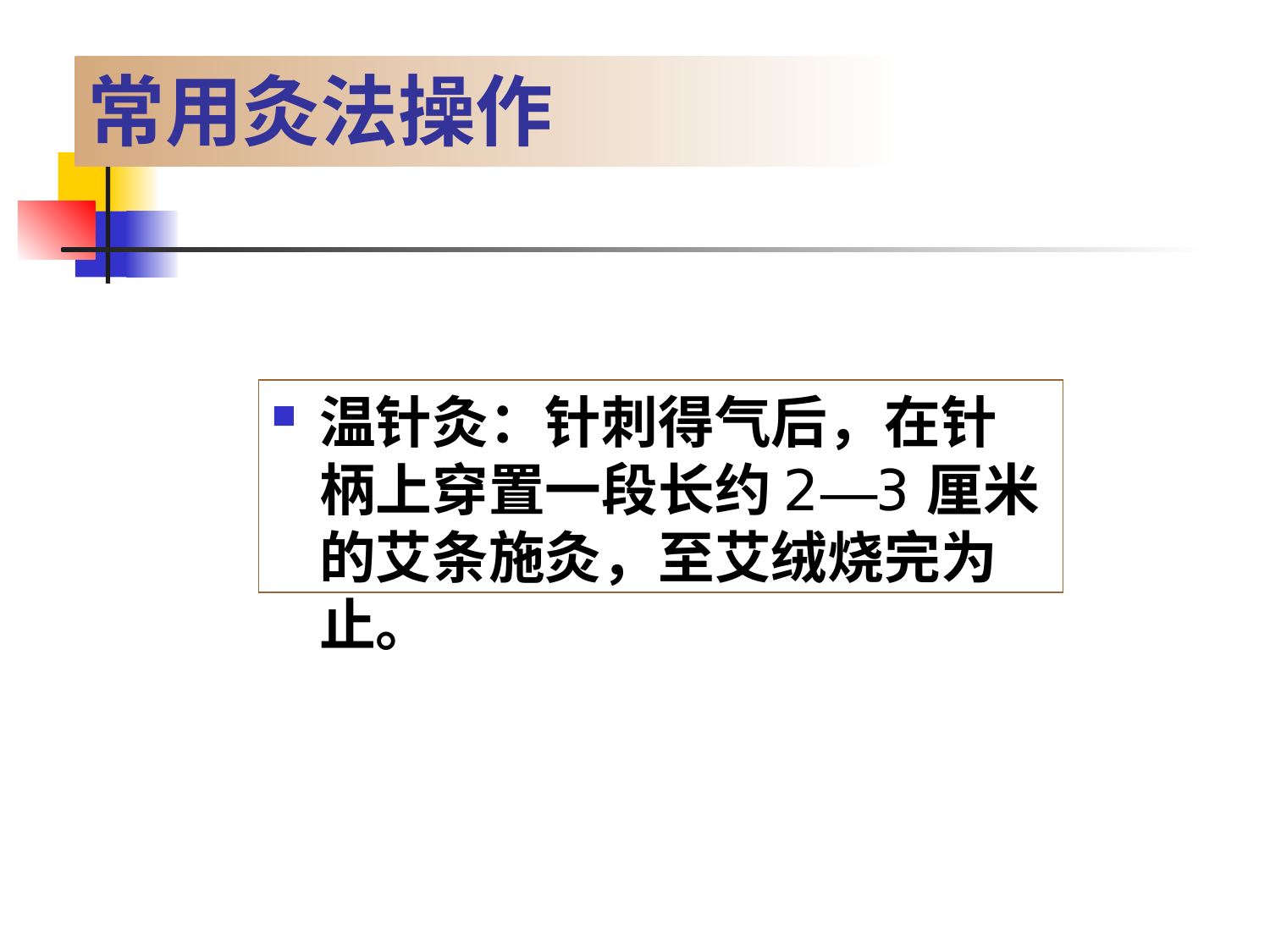

常用灸法操作
温针灸：针刺得气后，在针柄上穿置一段长约2—3厘米的艾条施灸，至艾绒烧完为止。